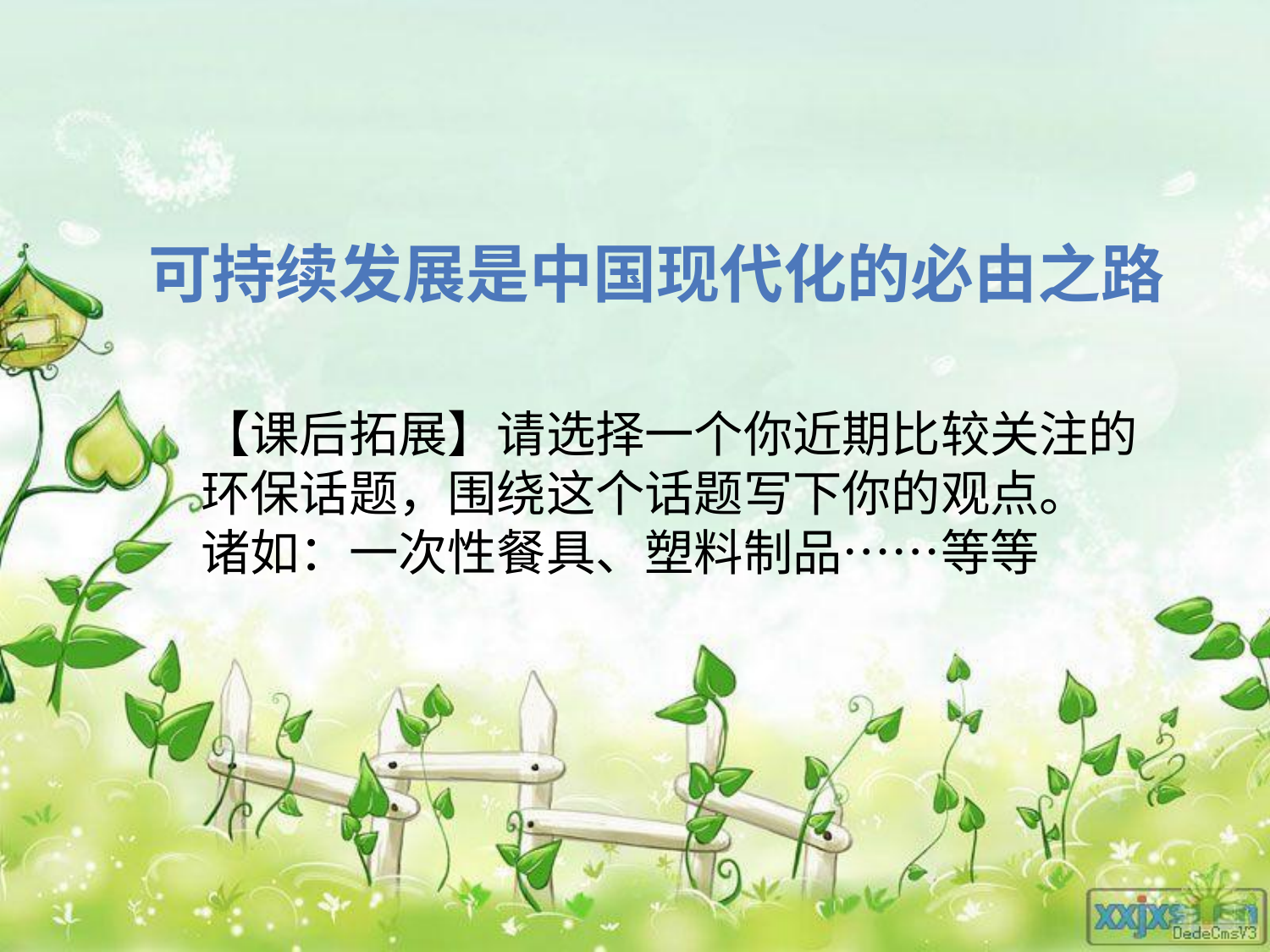

可持续发展是中国现代化的必由之路
【课后拓展】请选择一个你近期比较关注的环保话题，围绕这个话题写下你的观点。
诸如：一次性餐具、塑料制品……等等